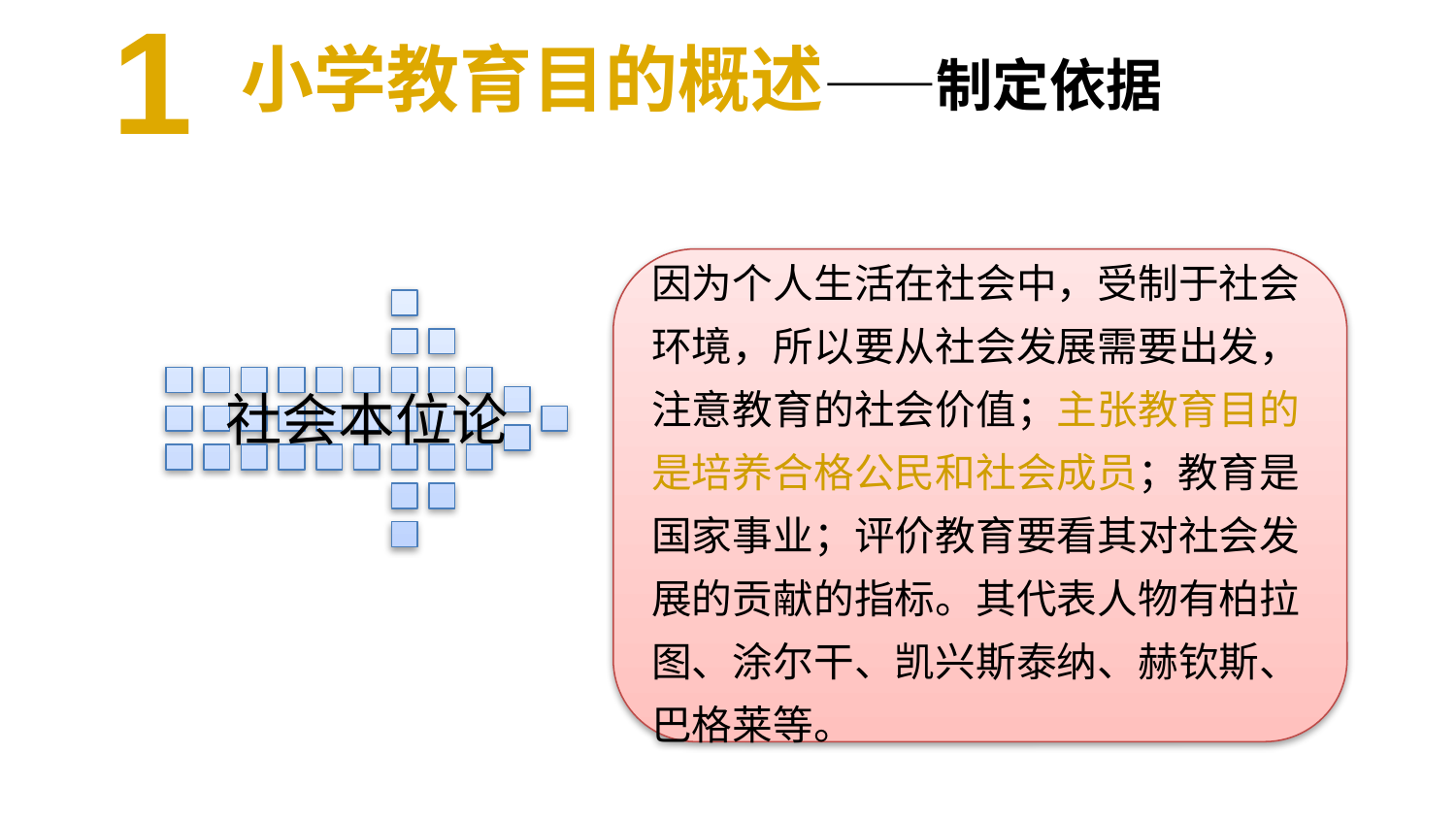

1
小学教育目的概述——制定依据
因为个人生活在社会中，受制于社会环境，所以要从社会发展需要出发，注意教育的社会价值；主张教育目的是培养合格公民和社会成员；教育是国家事业；评价教育要看其对社会发展的贡献的指标。其代表人物有柏拉图、涂尔干、凯兴斯泰纳、赫钦斯、巴格莱等。
社会本位论